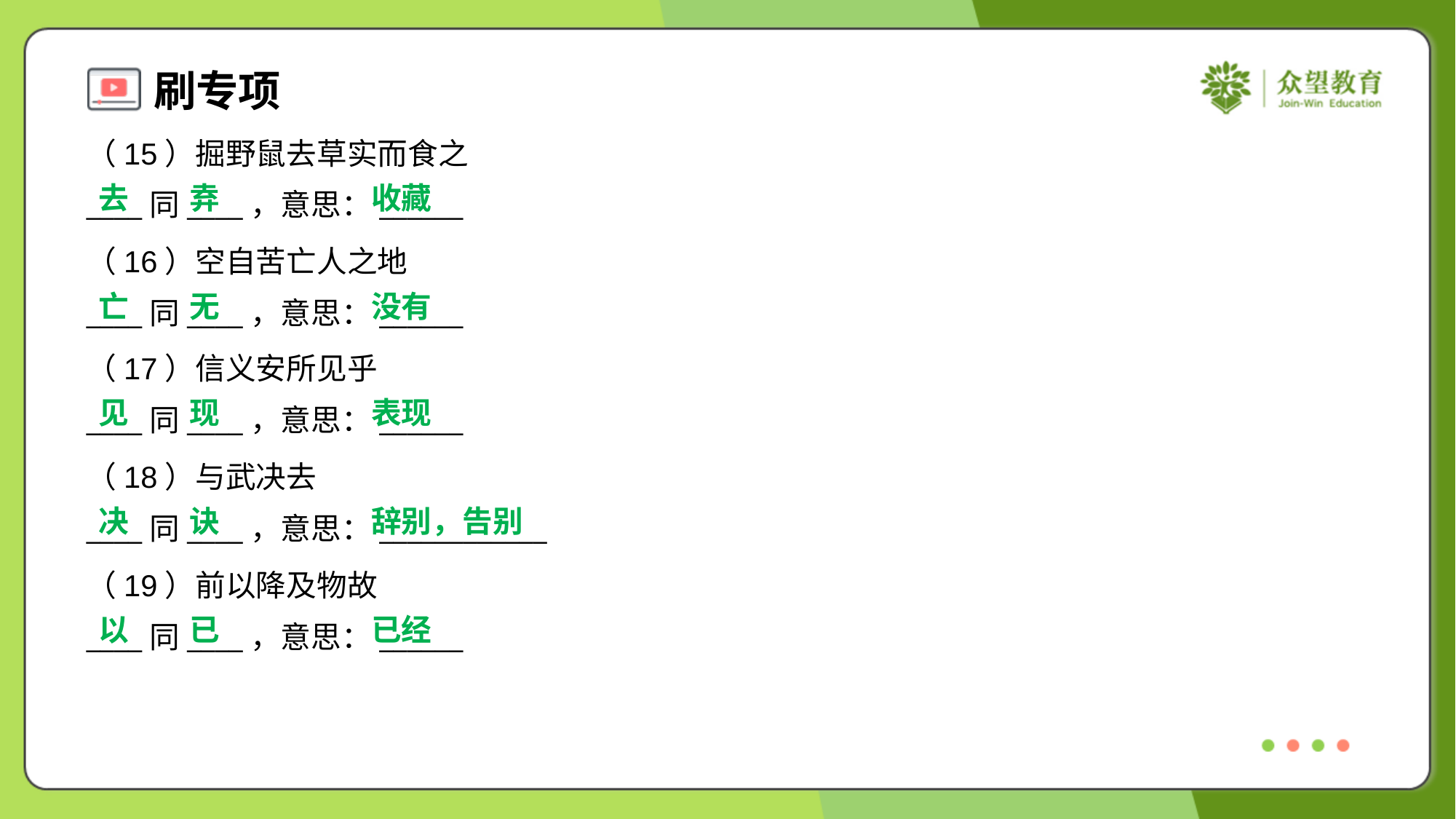

（15）掘野鼠去草实而食之
____同____，意思：______
去
弆
收藏
（16）空自苦亡人之地
____同____，意思：______
亡
无
没有
（17）信义安所见乎
____同____，意思：______
见
现
表现
（18）与武决去
____同____，意思：____________
决
诀
辞别，告别
（19）前以降及物故
____同____，意思：______
以
已
已经